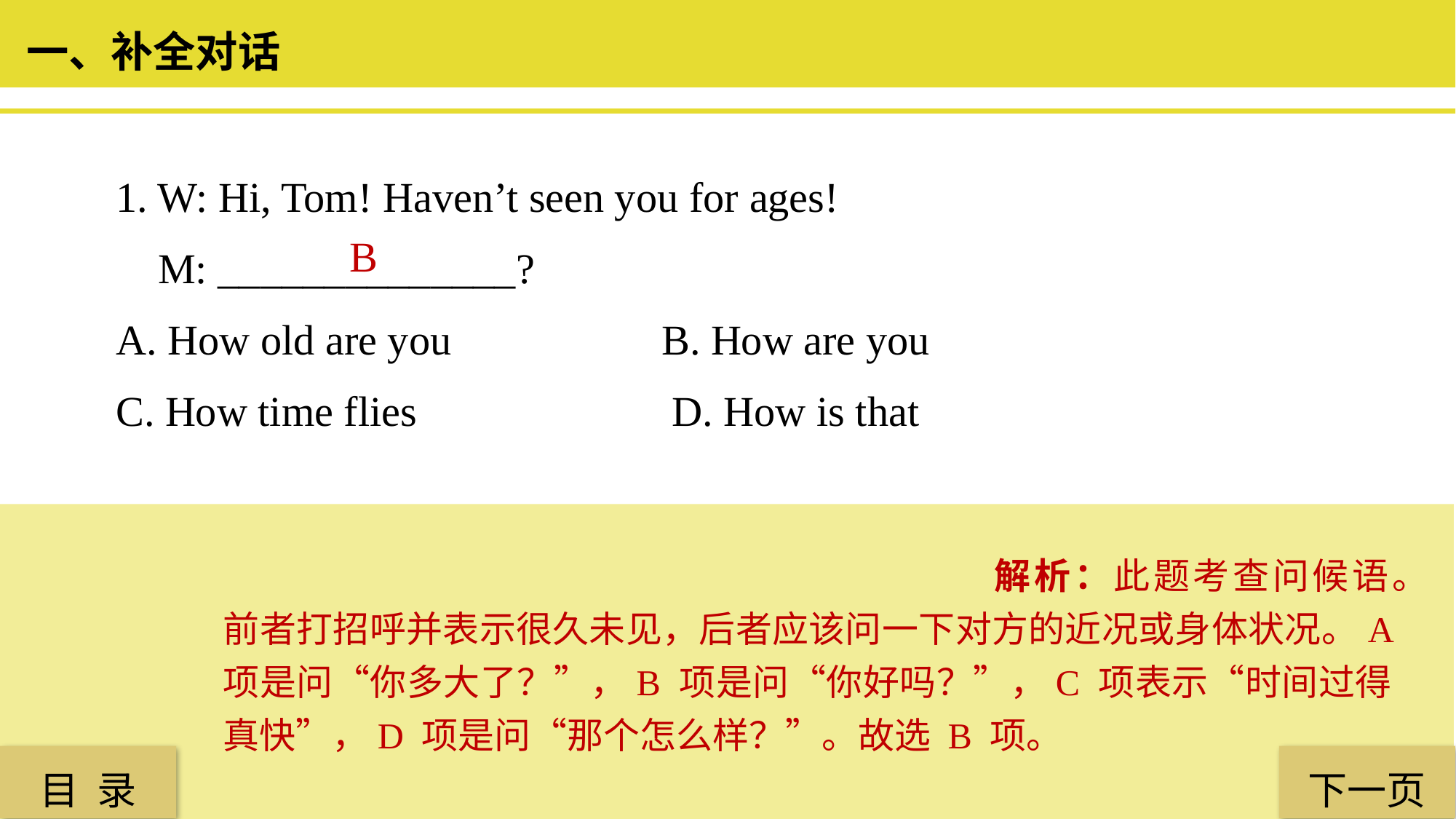

一、补全对话
1. W: Hi, Tom! Haven’t seen you for ages!
    M: ______________?
A. How old are you 		B. How are you
C. How time flies	 	 	 D. How is that
 B
解析：此题考查问候语。前者打招呼并表示很久未见，后者应该问一下对方的近况或身体状况。A 项是问“你多大了？”，B 项是问“你好吗？”，C 项表示“时间过得真快”，D 项是问“那个怎么样？”。故选 B 项。